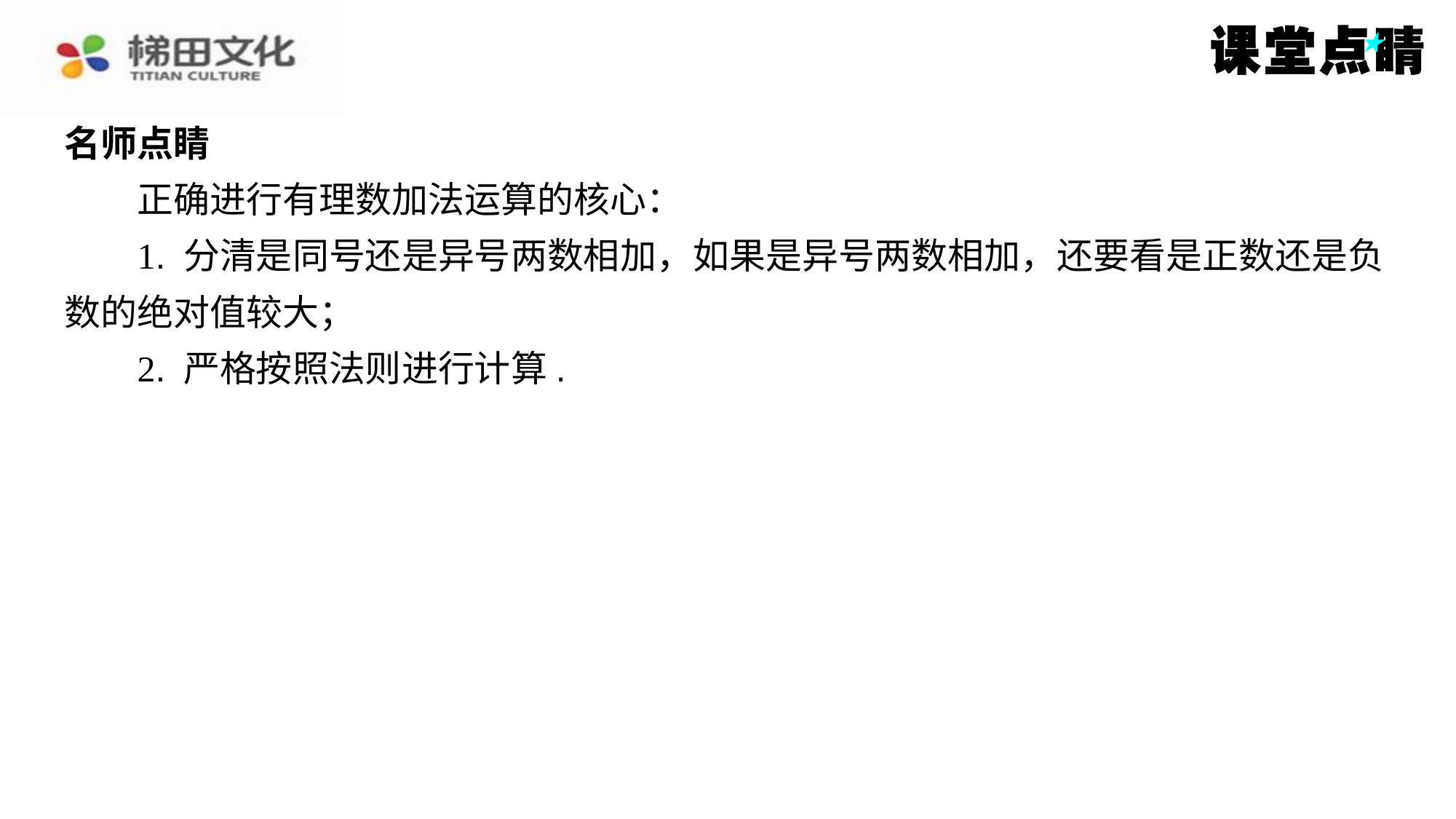

名师点睛
　　正确进行有理数加法运算的核心：
1. 分清是同号还是异号两数相加，如果是异号两数相加，还要看是正数还是负
数的绝对值较大；
2. 严格按照法则进行计算.